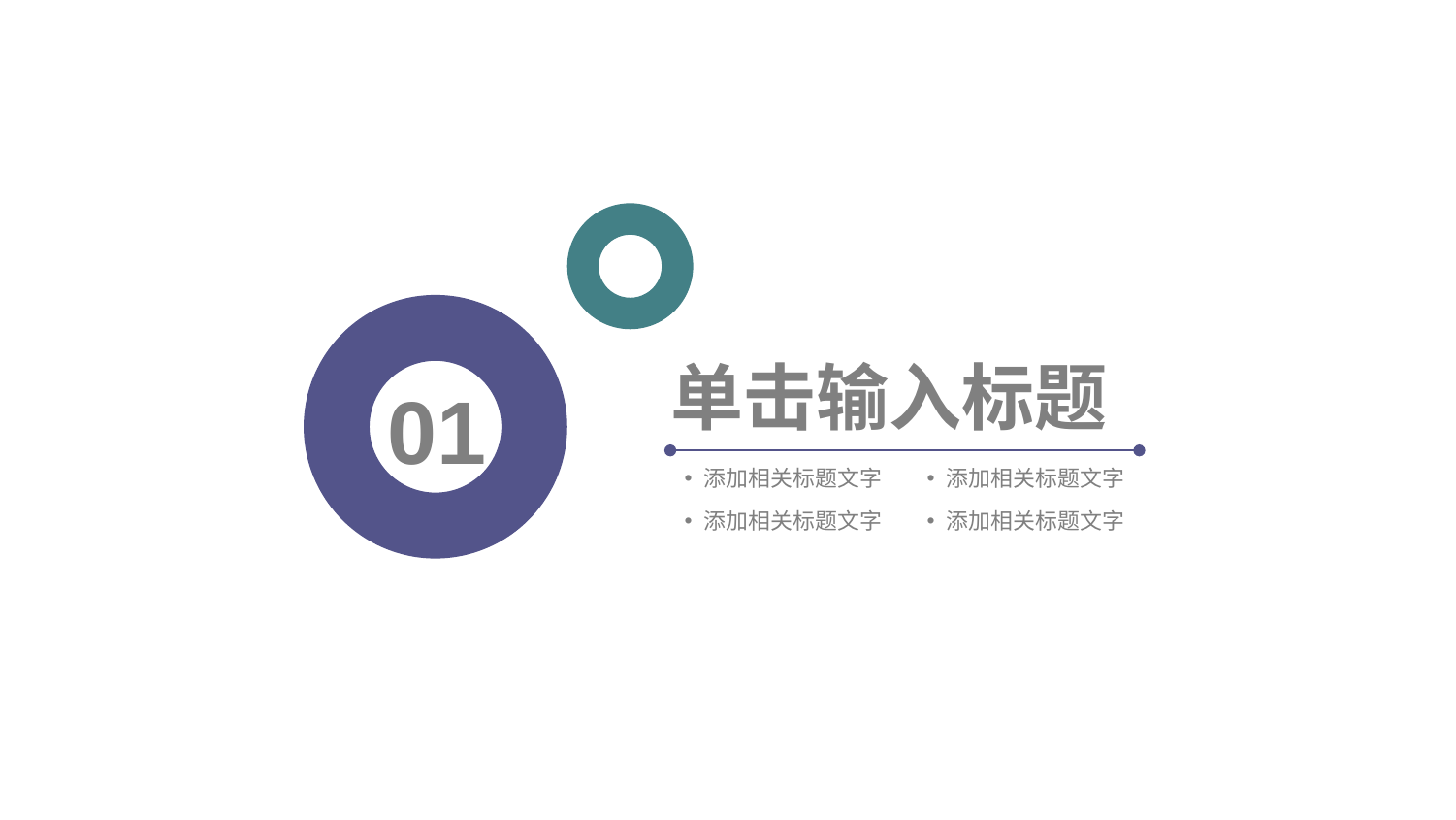

单击输入标题
01
添加相关标题文字
添加相关标题文字
添加相关标题文字
添加相关标题文字